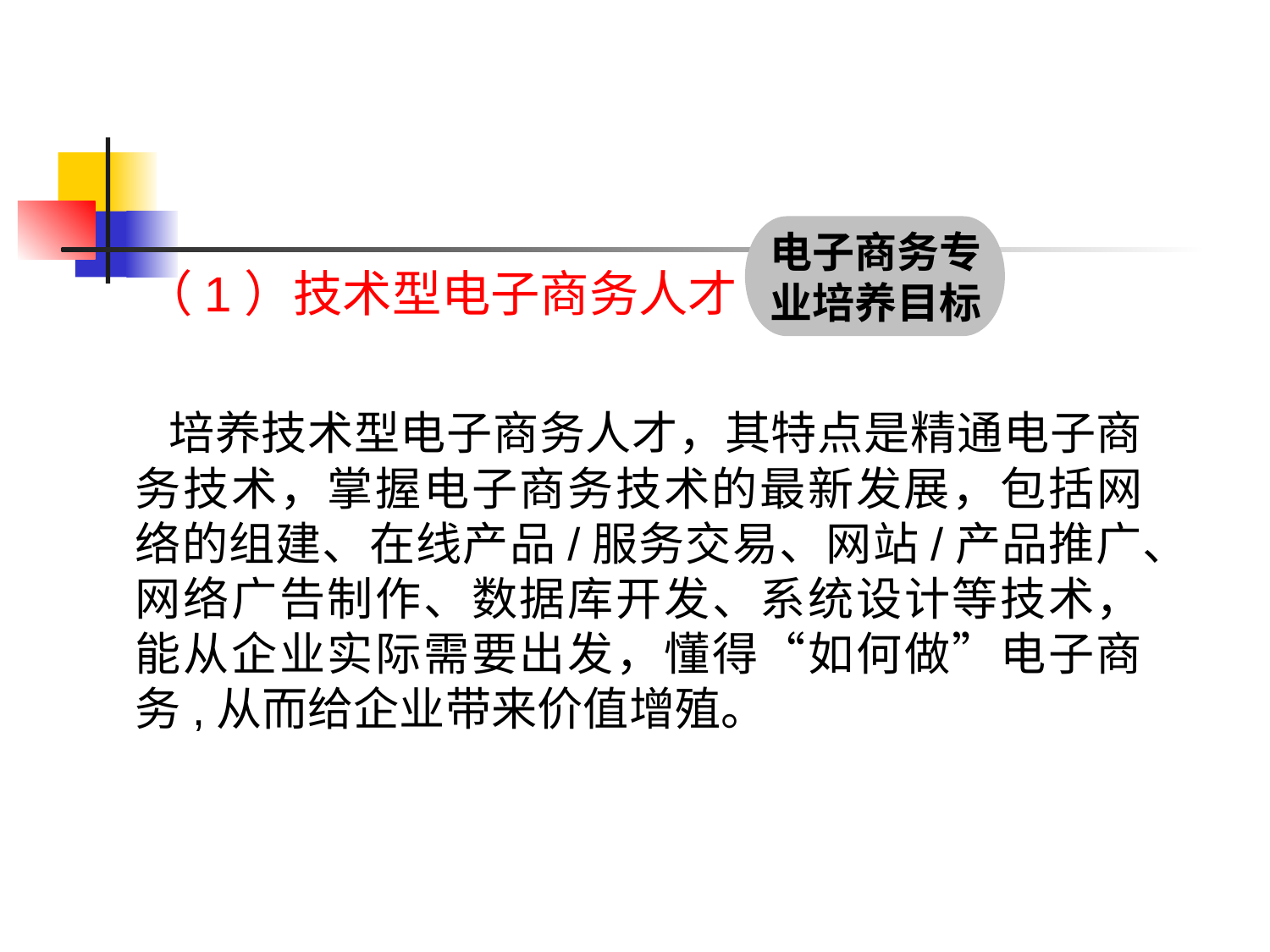

电子商务专
业培养目标
    （1）技术型电子商务人才

      培养技术型电子商务人才，其特点是精通电子商务技术，掌握电子商务技术的最新发展，包括网络的组建、在线产品/服务交易、网站/产品推广、网络广告制作、数据库开发、系统设计等技术，能从企业实际需要出发，懂得“如何做”电子商务,从而给企业带来价值增殖。